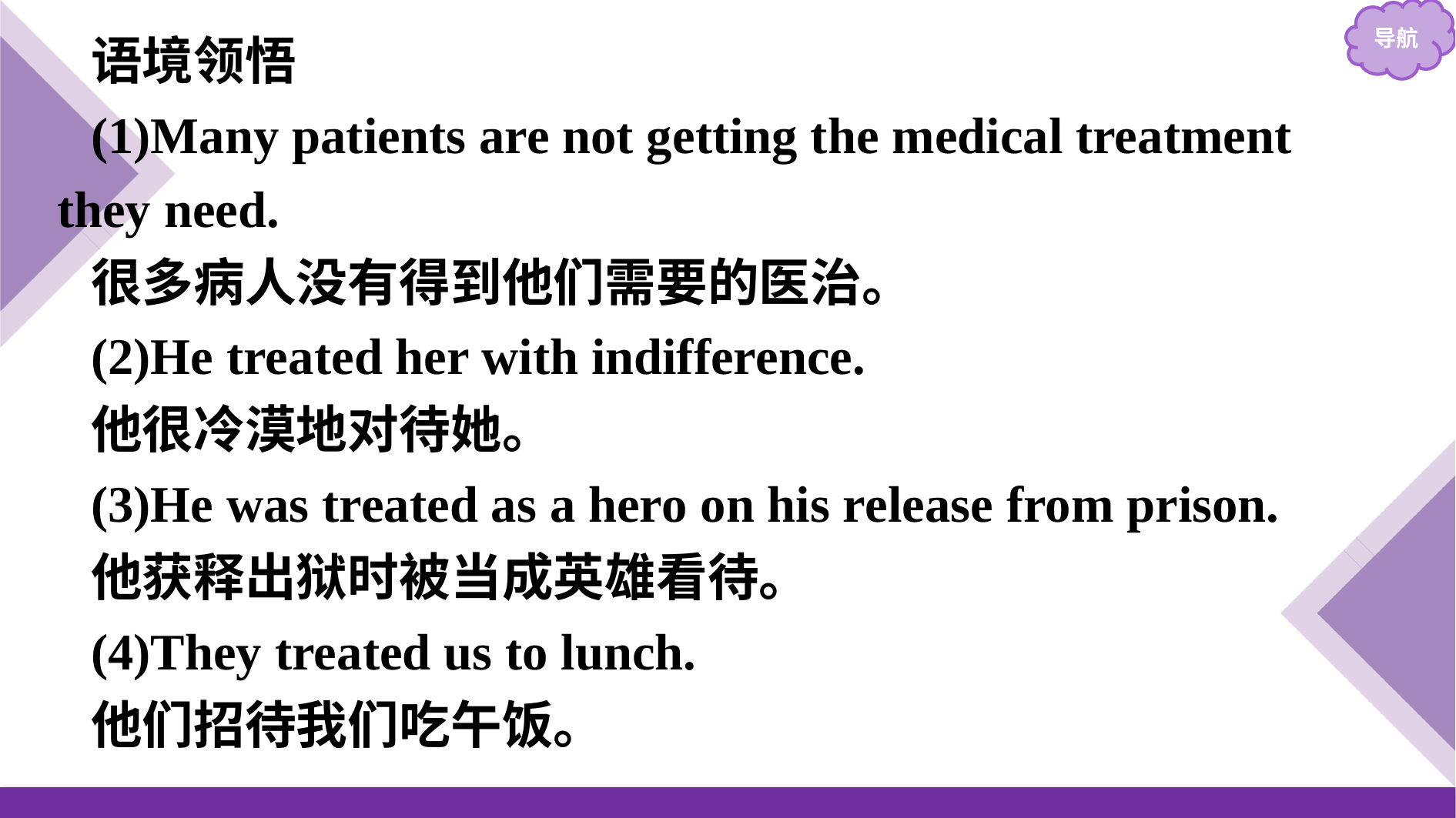

语境领悟
(1)Many patients are not getting the medical treatment they need.
很多病人没有得到他们需要的医治。
(2)He treated her with indifference.
他很冷漠地对待她。
(3)He was treated as a hero on his release from prison.
他获释出狱时被当成英雄看待。
(4)They treated us to lunch.
他们招待我们吃午饭。